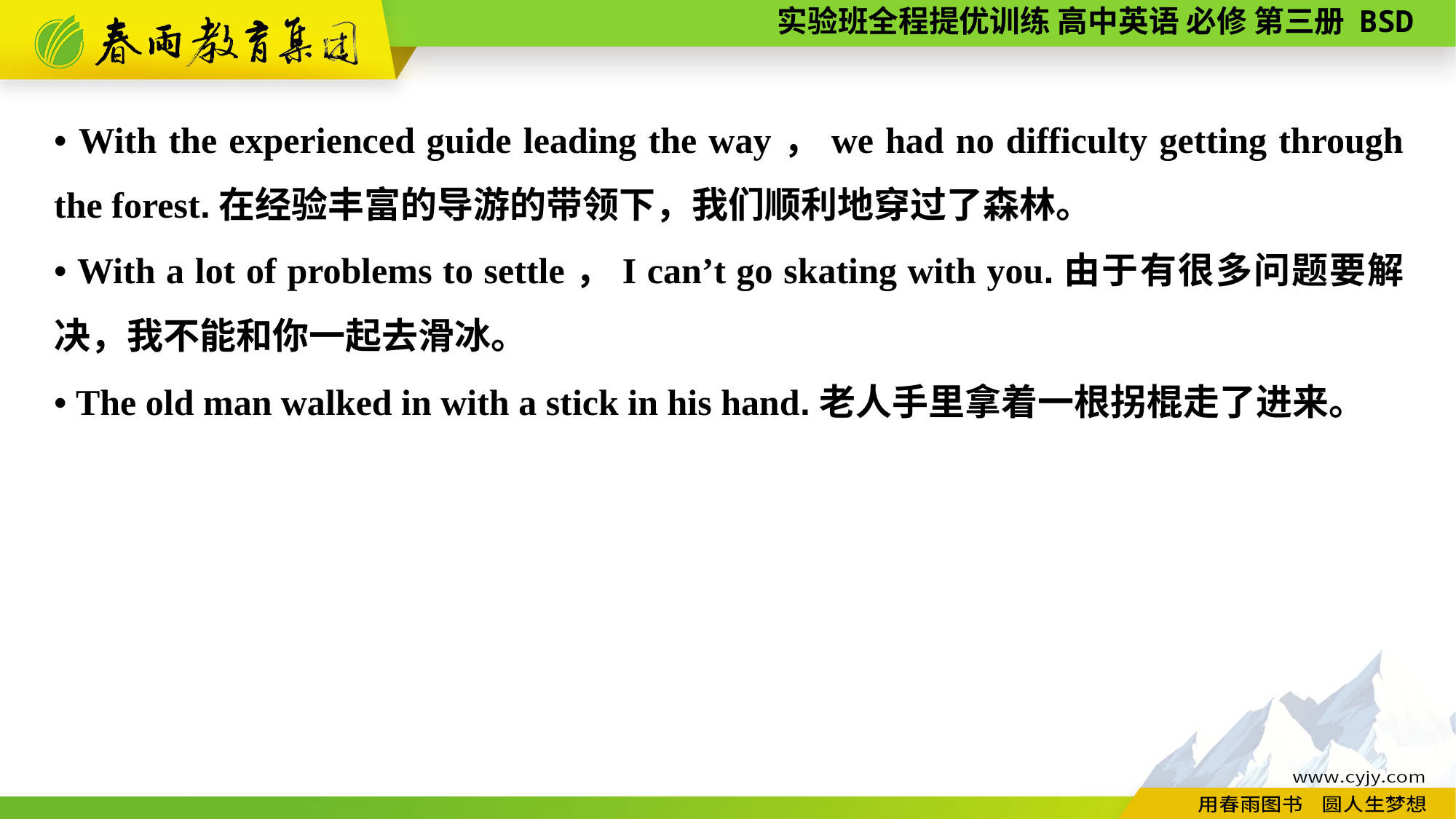

• With the experienced guide leading the way，we had no difficulty getting through the forest.在经验丰富的导游的带领下，我们顺利地穿过了森林。
• With a lot of problems to settle，I can’t go skating with you.由于有很多问题要解决，我不能和你一起去滑冰。
• The old man walked in with a stick in his hand.老人手里拿着一根拐棍走了进来。